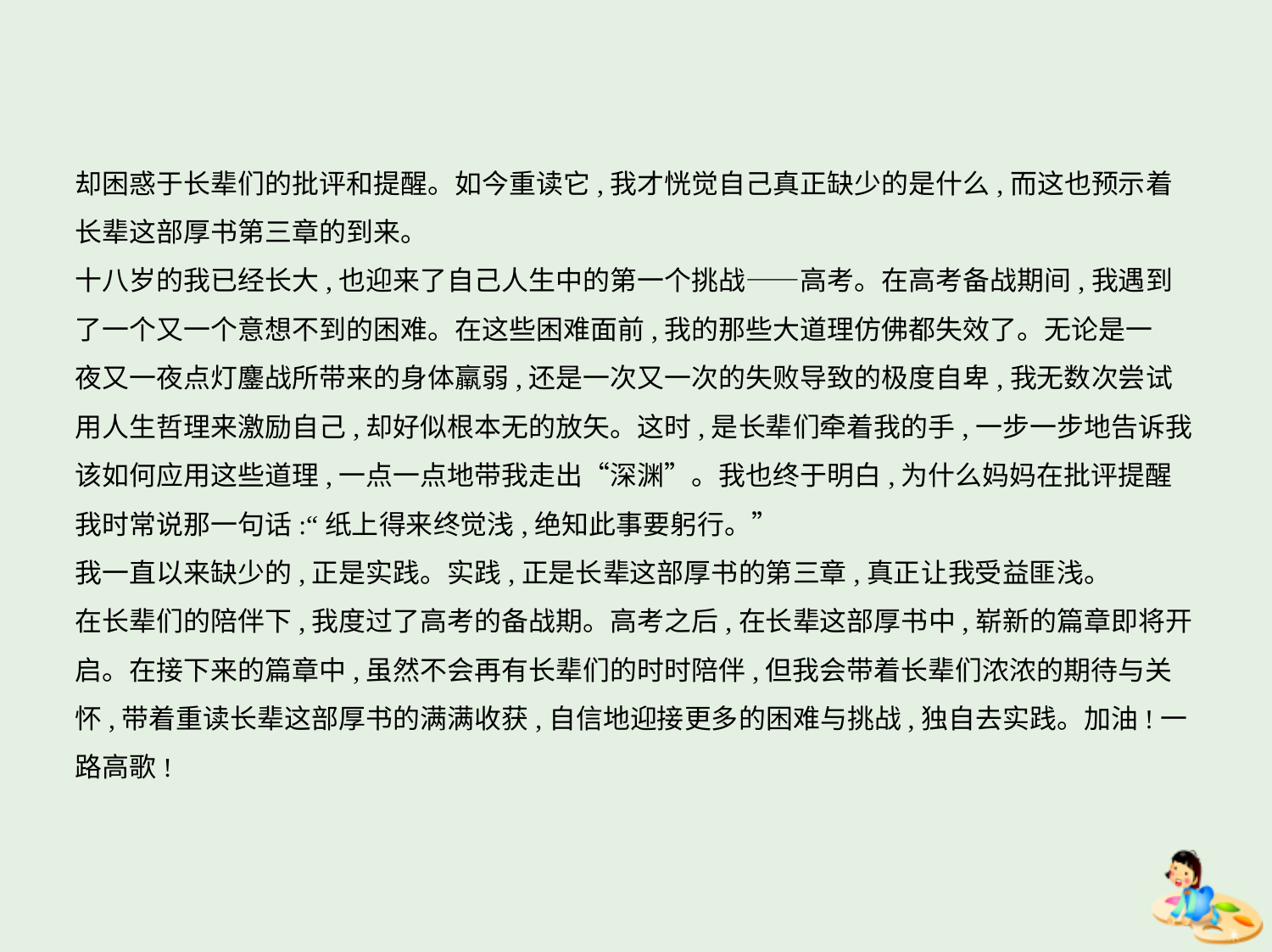

却困惑于长辈们的批评和提醒。如今重读它,我才恍觉自己真正缺少的是什么,而这也预示着
长辈这部厚书第三章的到来。
十八岁的我已经长大,也迎来了自己人生中的第一个挑战——高考。在高考备战期间,我遇到
了一个又一个意想不到的困难。在这些困难面前,我的那些大道理仿佛都失效了。无论是一
夜又一夜点灯鏖战所带来的身体羸弱,还是一次又一次的失败导致的极度自卑,我无数次尝试
用人生哲理来激励自己,却好似根本无的放矢。这时,是长辈们牵着我的手,一步一步地告诉我
该如何应用这些道理,一点一点地带我走出“深渊”。我也终于明白,为什么妈妈在批评提醒
我时常说那一句话:“纸上得来终觉浅,绝知此事要躬行。”
我一直以来缺少的,正是实践。实践,正是长辈这部厚书的第三章,真正让我受益匪浅。
在长辈们的陪伴下,我度过了高考的备战期。高考之后,在长辈这部厚书中,崭新的篇章即将开
启。在接下来的篇章中,虽然不会再有长辈们的时时陪伴,但我会带着长辈们浓浓的期待与关
怀,带着重读长辈这部厚书的满满收获,自信地迎接更多的困难与挑战,独自去实践。加油!一
路高歌!